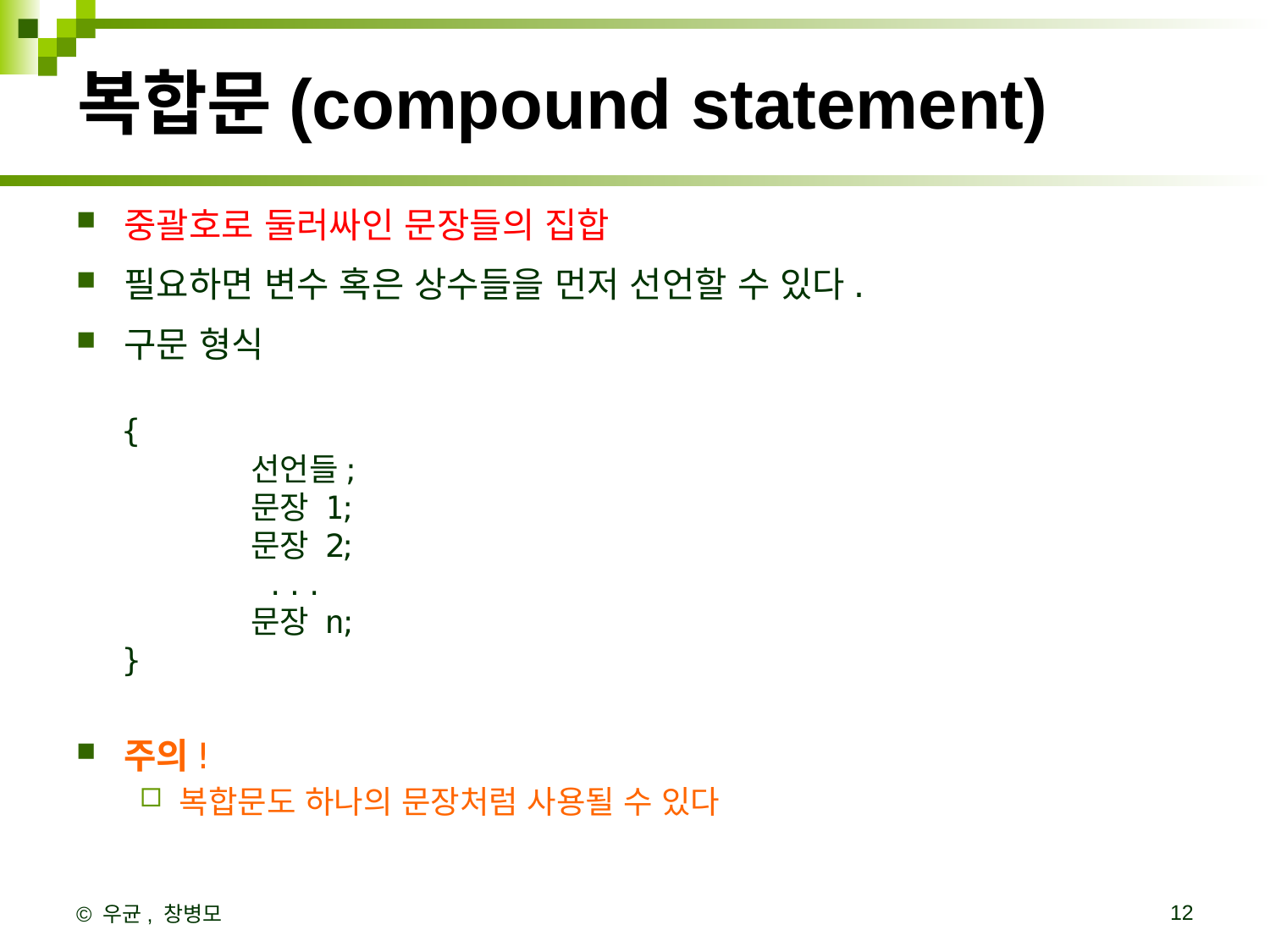

# 복합문(compound statement)
중괄호로 둘러싸인 문장들의 집합
필요하면 변수 혹은 상수들을 먼저 선언할 수 있다.
구문 형식

	{
    		선언들;
    		문장 1;
    		문장 2;
     	  . . .
    		문장 n;
	}

주의!
복합문도 하나의 문장처럼 사용될 수 있다
© 우균, 창병모
12